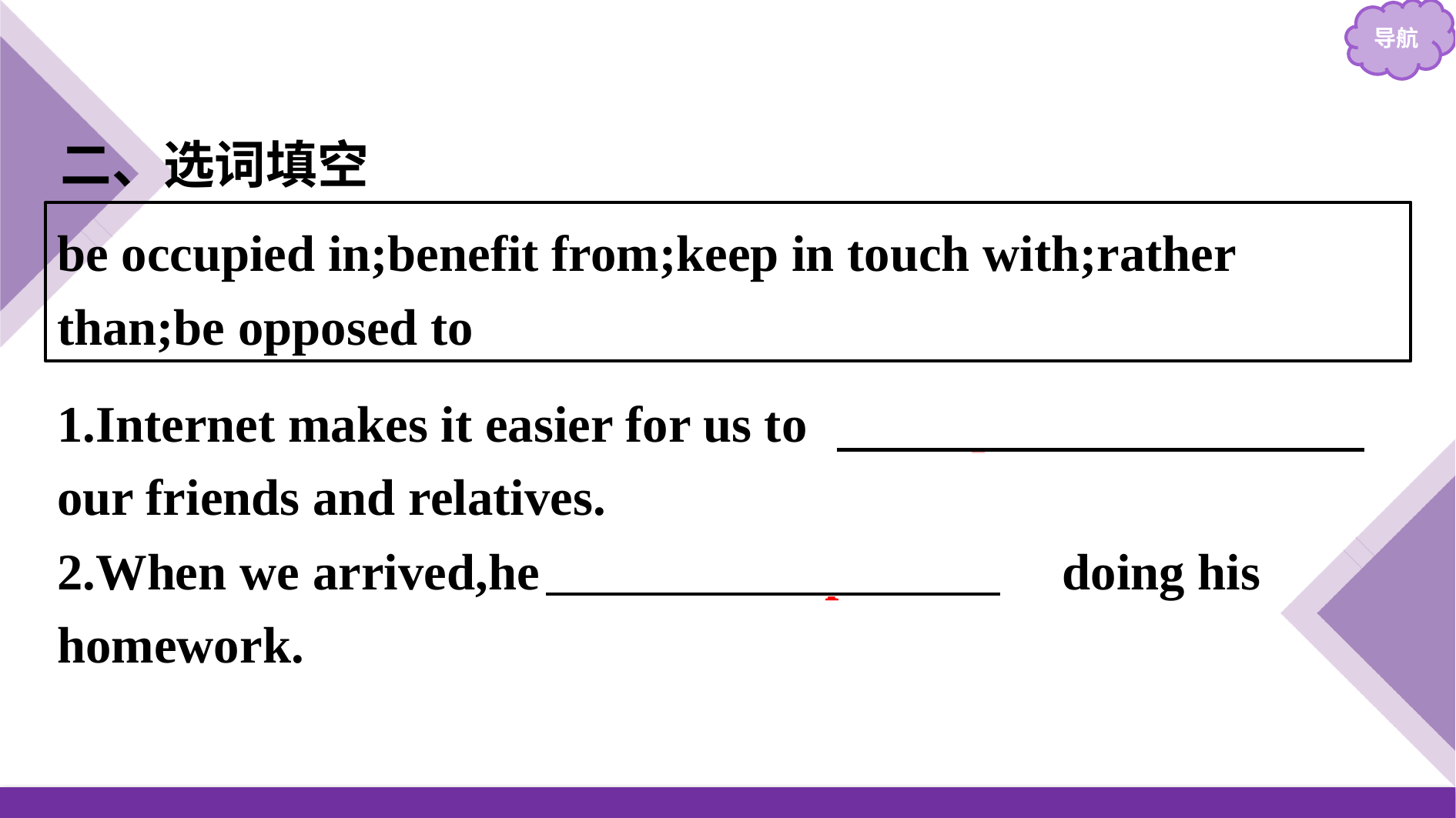

二、选词填空
be occupied in;benefit from;keep in touch with;rather than;be opposed to
1.Internet makes it easier for us to 　keep in touch with　 our friends and relatives.
2.When we arrived,he 　was occupied in　 doing his homework.